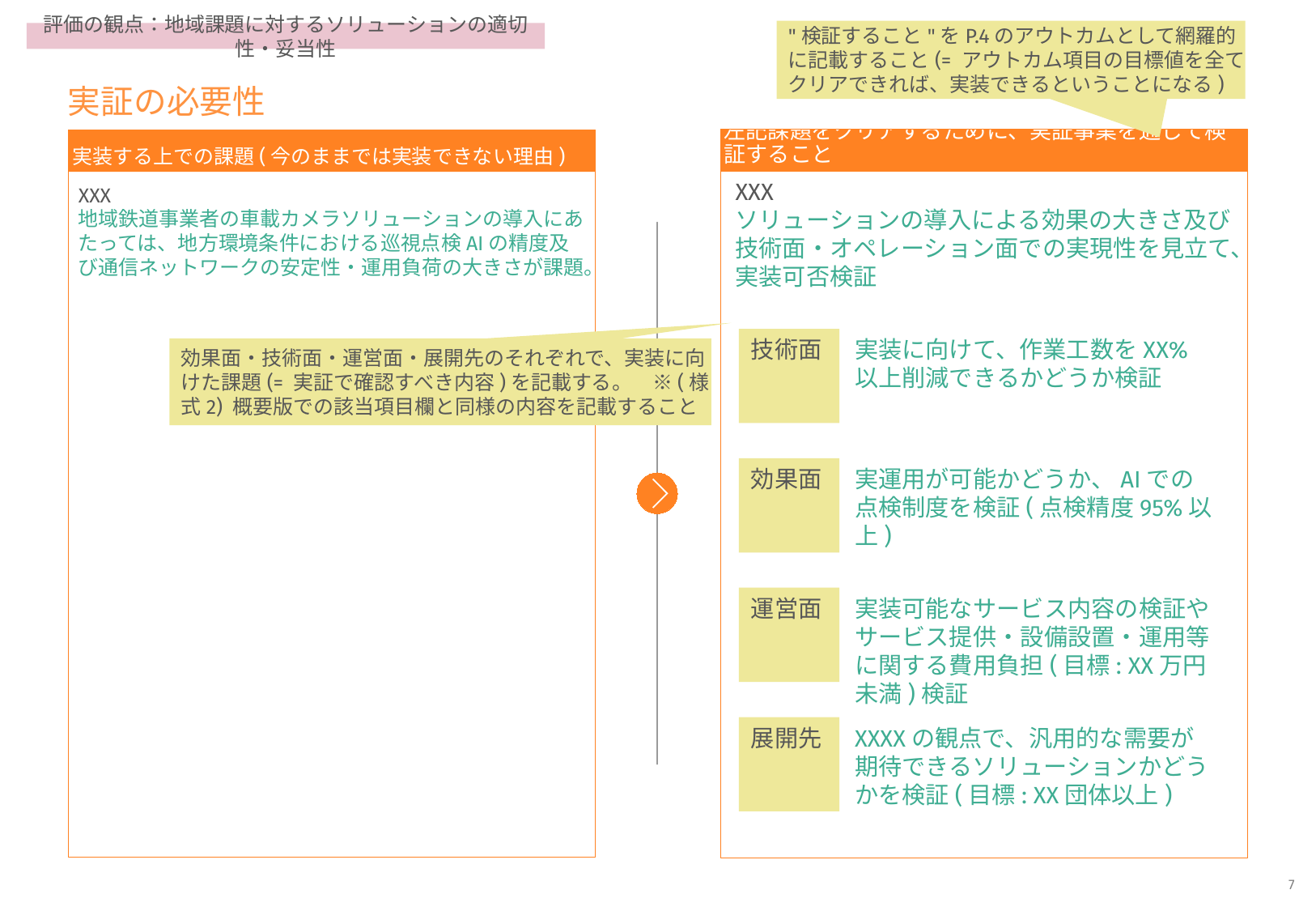

"検証すること"をP.4のアウトカムとして網羅的に記載すること(= アウトカム項目の目標値を全てクリアできれば、実装できるということになる)
評価の観点：地域課題に対するソリューションの適切性・妥当性
実証の必要性

左記課題をクリアするために、実証事業を通じて検証すること

実装する上での課題(今のままでは実装できない理由)

XXX
地域鉄道事業者の車載カメラソリューションの導入にあたっては、地方環境条件における巡視点検AIの精度及び通信ネットワークの安定性・運用負荷の大きさが課題。

XXX
ソリューションの導入による効果の大きさ及び技術面・オペレーション面での実現性を見立て、実装可否検証

技術面
実装に向けて、作業工数をXX%以上削減できるかどうか検証
効果面・技術面・運営面・展開先のそれぞれで、実装に向けた課題(= 実証で確認すべき内容)を記載する。　※(様式2) 概要版での該当項目欄と同様の内容を記載すること
効果面
実運用が可能かどうか、AIでの点検制度を検証(点検精度95%以上)
運営面
実装可能なサービス内容の検証やサービス提供・設備設置・運用等に関する費用負担(目標: XX万円未満)検証
展開先
XXXXの観点で、汎用的な需要が期待できるソリューションかどうかを検証(目標: XX団体以上)